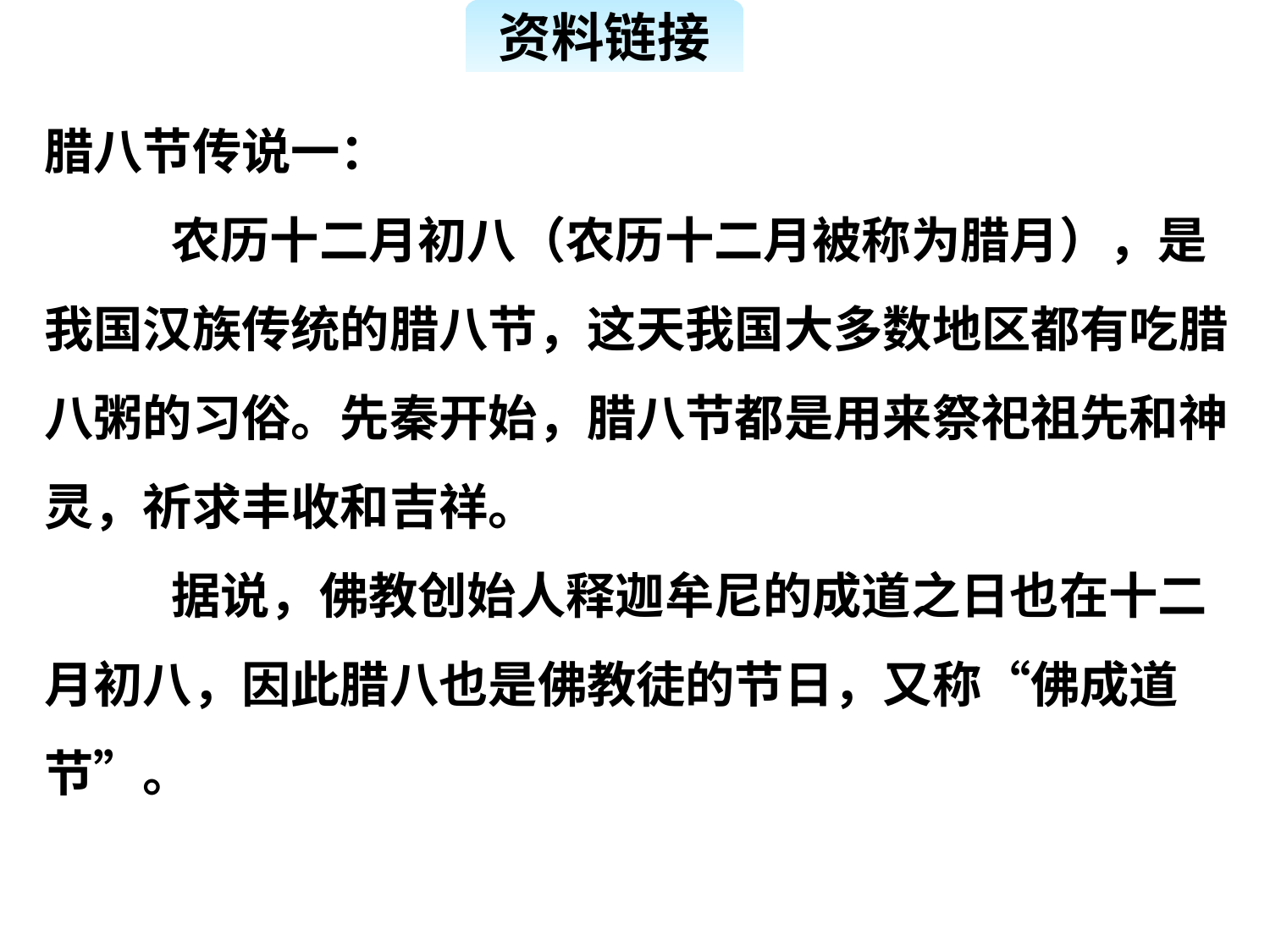

资料链接
腊八节传说一：
	农历十二月初八（农历十二月被称为腊月），是我国汉族传统的腊八节，这天我国大多数地区都有吃腊八粥的习俗。先秦开始，腊八节都是用来祭祀祖先和神灵，祈求丰收和吉祥。
	据说，佛教创始人释迦牟尼的成道之日也在十二月初八，因此腊八也是佛教徒的节日，又称“佛成道节”。